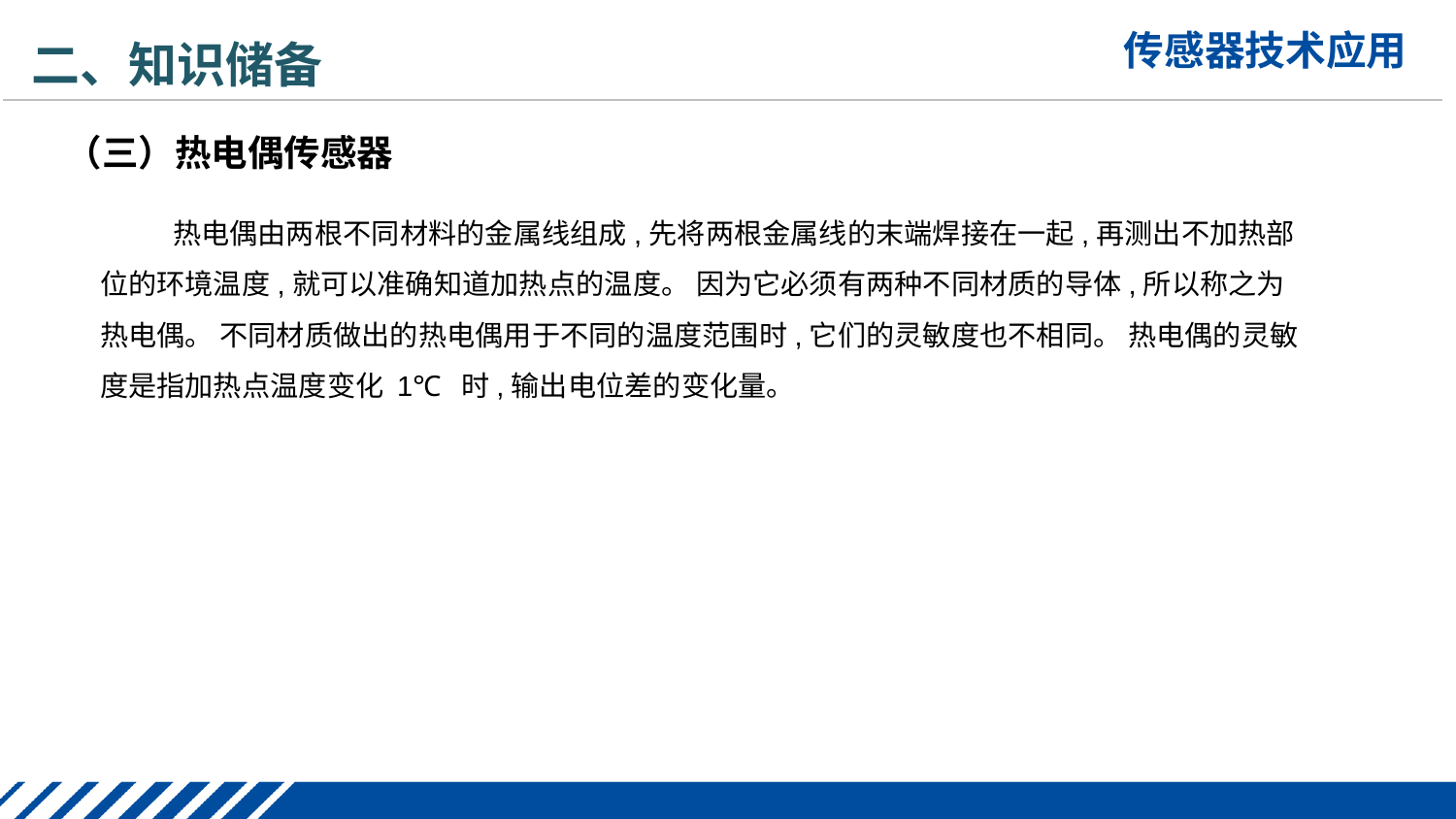

二、知识储备
（三）热电偶传感器
热电偶由两根不同材料的金属线组成,先将两根金属线的末端焊接在一起,再测出不加热部位的环境温度,就可以准确知道加热点的温度。 因为它必须有两种不同材质的导体,所以称之为热电偶。 不同材质做出的热电偶用于不同的温度范围时,它们的灵敏度也不相同。 热电偶的灵敏度是指加热点温度变化 1℃ 时,输出电位差的变化量。